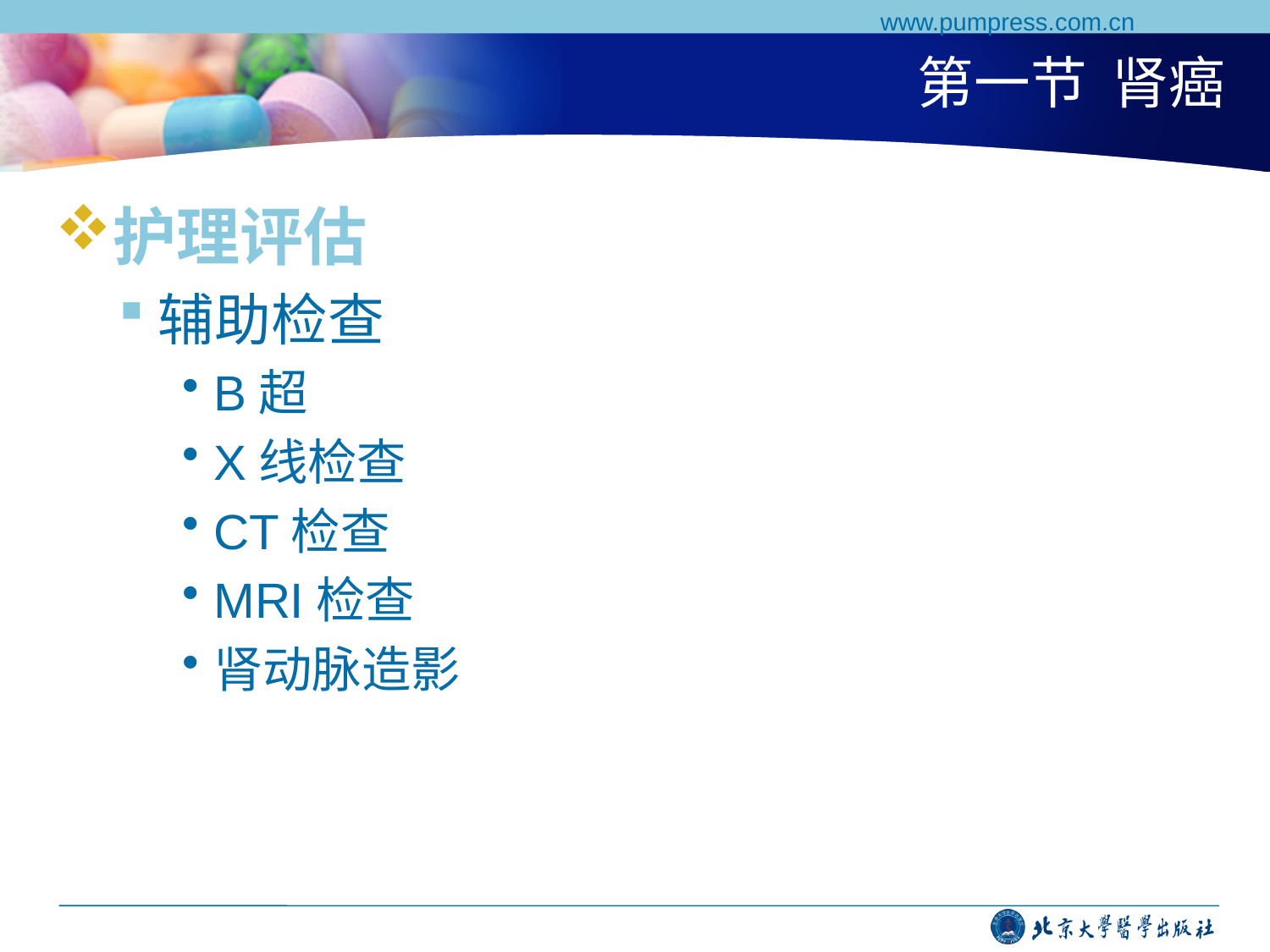

www.pumpress.com.cn
# 第一节  肾癌
护理评估
辅助检查
B超
X线检查
CT检查
MRI检查
肾动脉造影